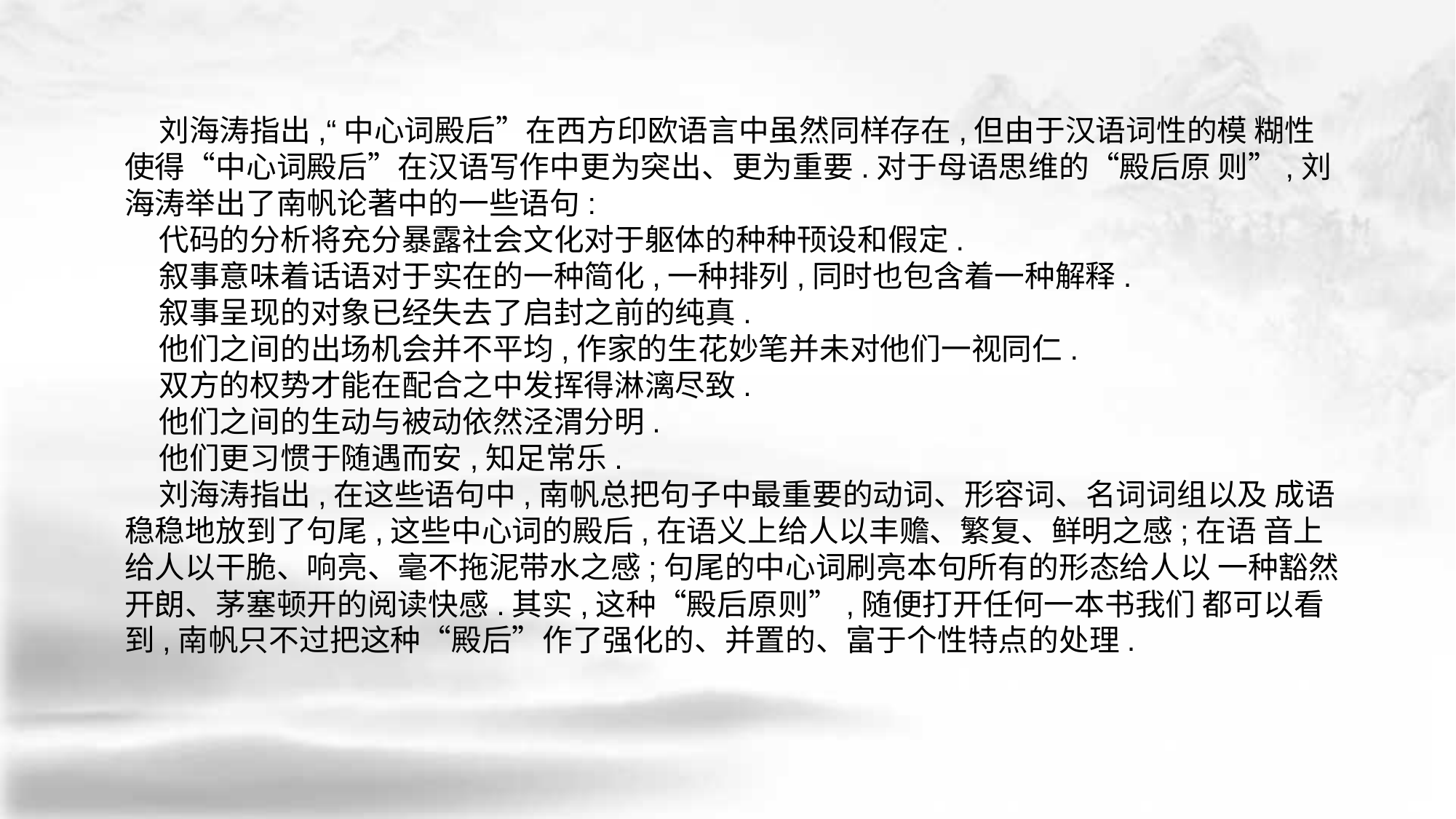

刘海涛指出,“中心词殿后”在西方印欧语言中虽然同样存在,但由于汉语词性的模 糊性使得“中心词殿后”在汉语写作中更为突出、更为重要.对于母语思维的“殿后原 则”,刘海涛举出了南帆论著中的一些语句:
    代码的分析将充分暴露社会文化对于躯体的种种顸设和假定.
    叙事意味着话语对于实在的一种简化,一种排列,同时也包含着一种解释.
    叙事呈现的对象已经失去了启封之前的纯真.
    他们之间的出场机会并不平均,作家的生花妙笔并未对他们一视同仁.
    双方的权势才能在配合之中发挥得淋漓尽致.
    他们之间的生动与被动依然泾渭分明.
    他们更习惯于随遇而安,知足常乐.
    刘海涛指出,在这些语句中,南帆总把句子中最重要的动词、形容词、名词词组以及 成语稳稳地放到了句尾,这些中心词的殿后,在语义上给人以丰赡、繁复、鲜明之感;在语 音上给人以干脆、响亮、毫不拖泥带水之感;句尾的中心词刷亮本句所有的形态给人以 一种豁然开朗、茅塞顿开的阅读快感.其实,这种“殿后原则”,随便打开任何一本书我们 都可以看到,南帆只不过把这种“殿后”作了强化的、并置的、富于个性特点的处理.